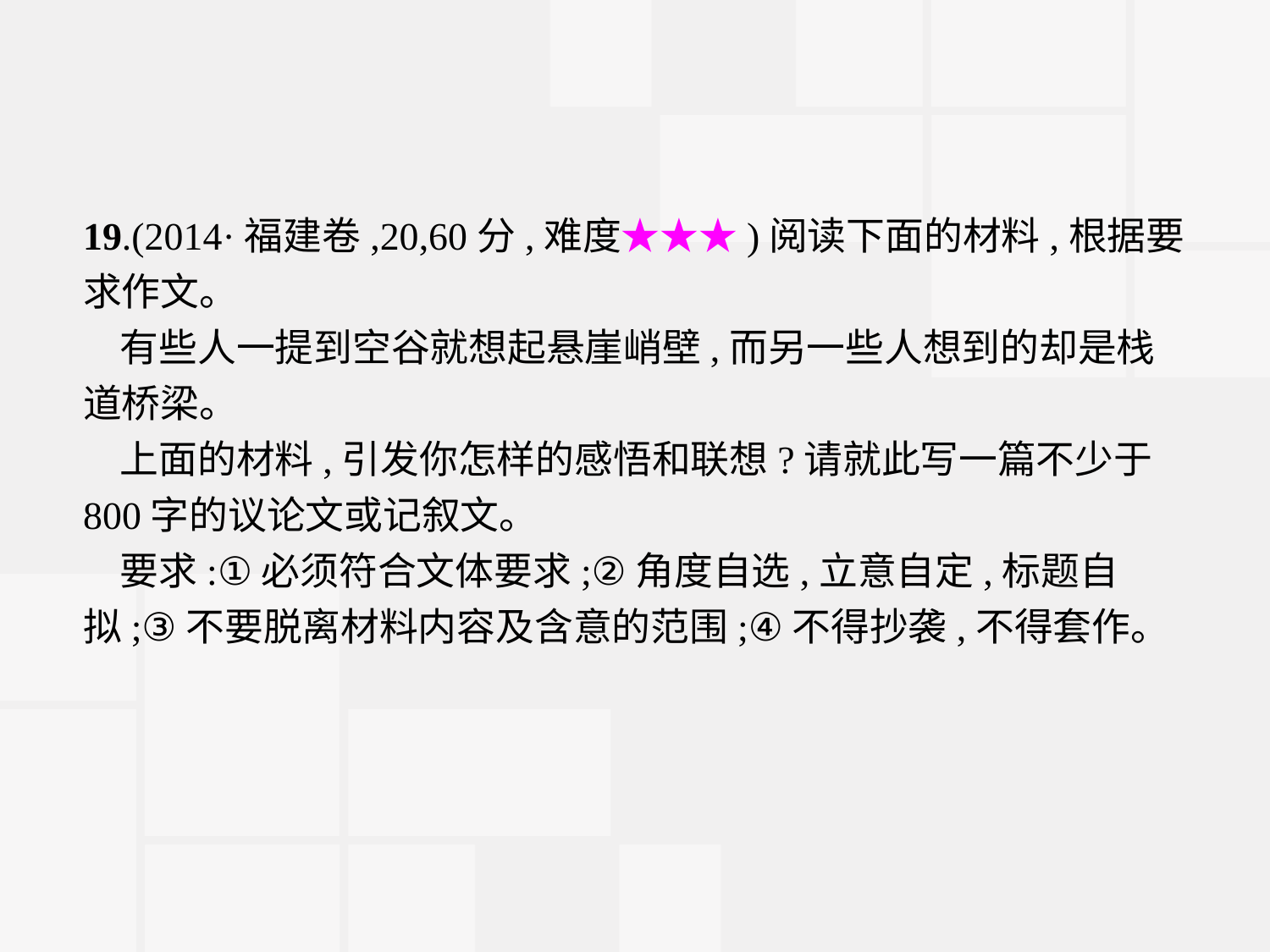

19.(2014·福建卷,20,60分,难度★★★)阅读下面的材料,根据要求作文。
有些人一提到空谷就想起悬崖峭壁,而另一些人想到的却是栈道桥梁。
上面的材料,引发你怎样的感悟和联想?请就此写一篇不少于800字的议论文或记叙文。
要求:①必须符合文体要求;②角度自选,立意自定,标题自拟;③不要脱离材料内容及含意的范围;④不得抄袭,不得套作。